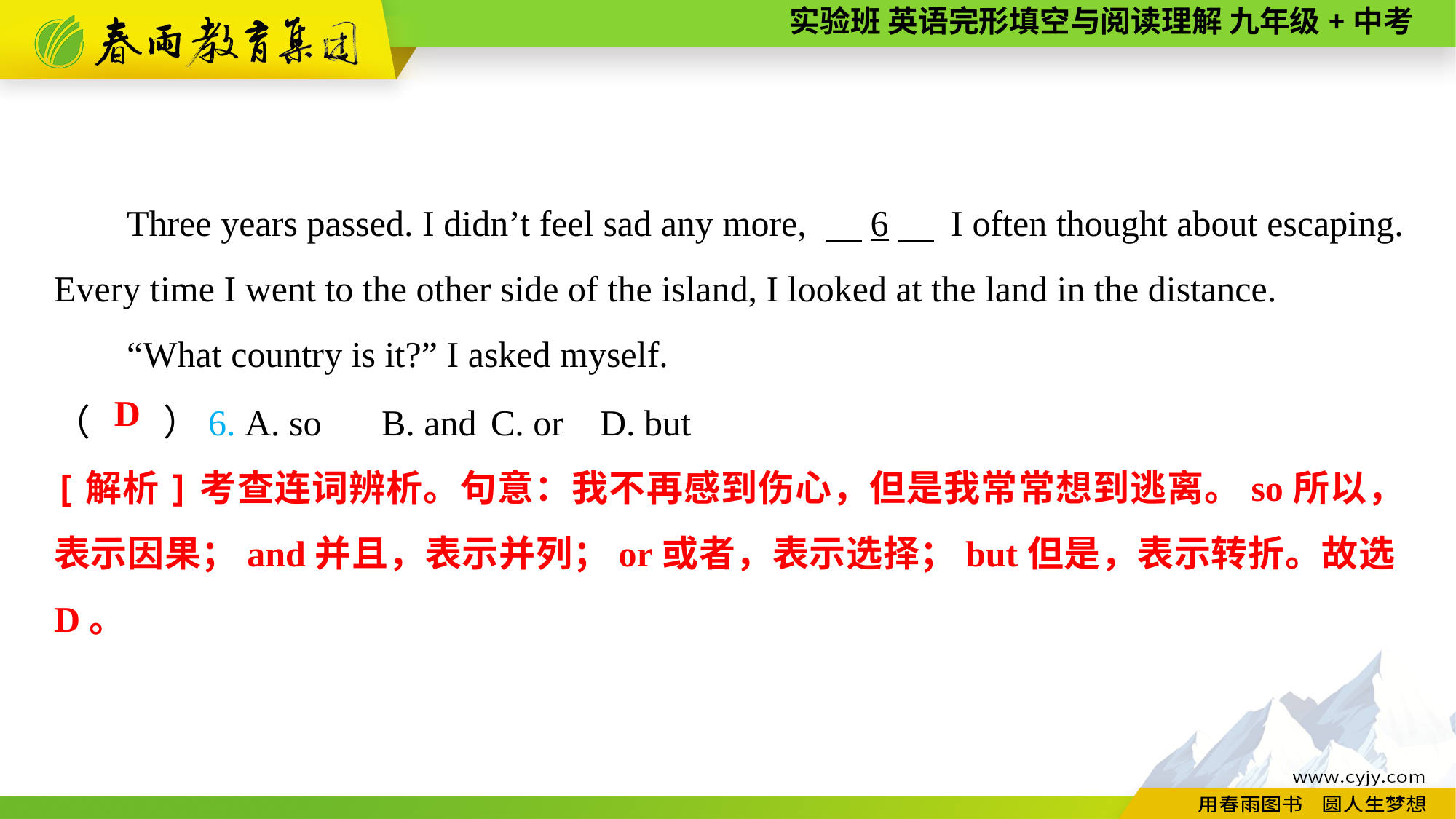

Three years passed. I didn’t feel sad any more, 　6　 I often thought about escaping. Every time I went to the other side of the island, I looked at the land in the distance.
“What country is it?” I asked myself.
（　　）6. A. so	B. and	C. or	D. but
D
[解析]考查连词辨析。句意：我不再感到伤心，但是我常常想到逃离。so所以，表示因果；and并且，表示并列；or或者，表示选择；but但是，表示转折。故选D。